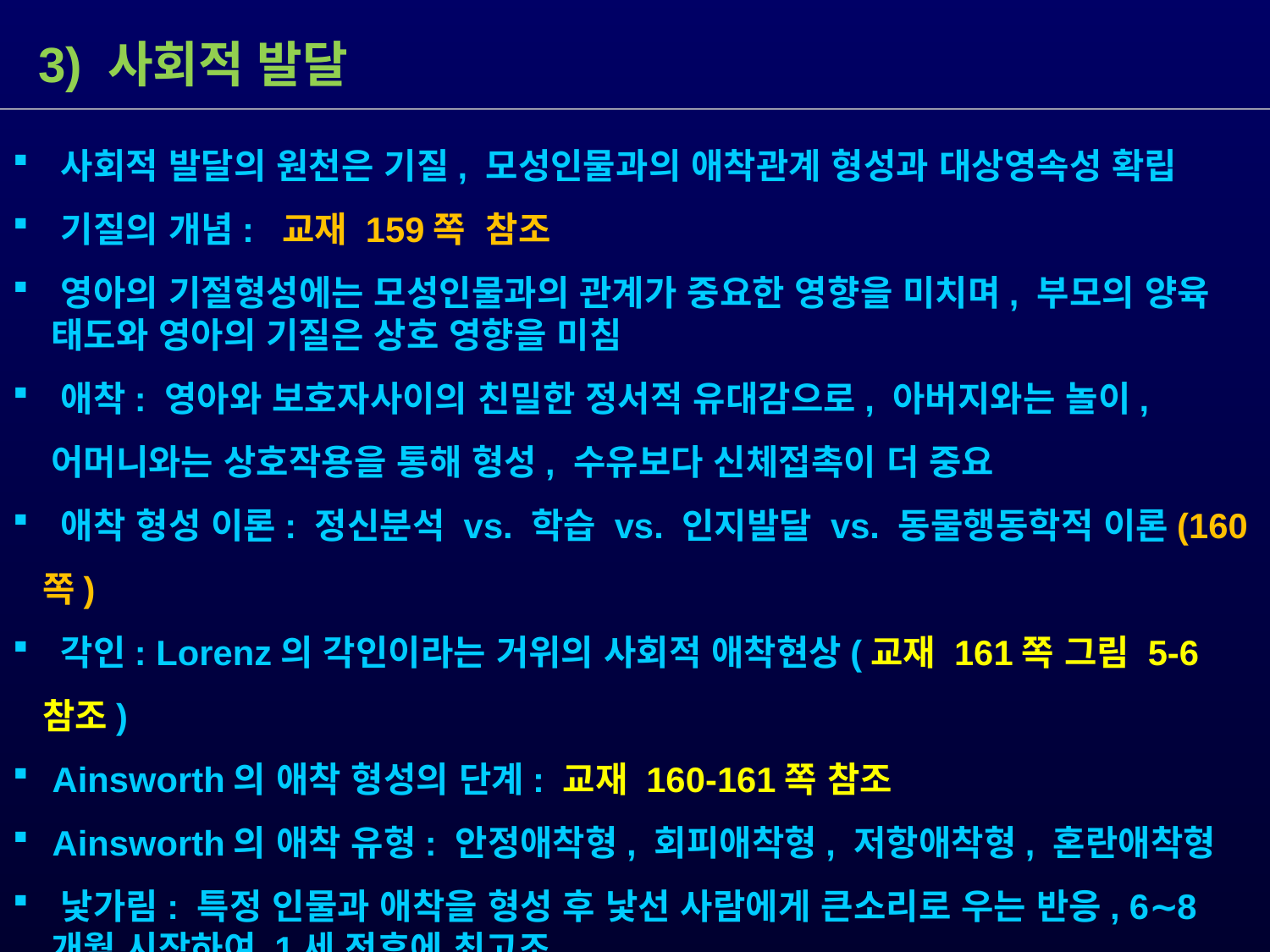

3) 사회적 발달

 사회적 발달의 원천은 기질, 모성인물과의 애착관계 형성과 대상영속성 확립
 기질의 개념:  교재 159쪽  참조
 영아의 기절형성에는 모성인물과의 관계가 중요한 영향을 미치며, 부모의 양육
   태도와 영아의 기질은 상호 영향을 미침
 애착: 영아와 보호자사이의 친밀한 정서적 유대감으로, 아버지와는 놀이,
   어머니와는 상호작용을 통해 형성, 수유보다 신체접촉이 더 중요
 애착 형성 이론: 정신분석 vs. 학습 vs. 인지발달 vs. 동물행동학적 이론(160쪽)
 각인: Lorenz의 각인이라는 거위의 사회적 애착현상(교재 161쪽 그림 5-6참조)
 Ainsworth의 애착 형성의 단계: 교재 160-161쪽 참조
 Ainsworth의 애착 유형: 안정애착형, 회피애착형, 저항애착형, 혼란애착형
 낯가림: 특정 인물과 애착을 형성 후 낯선 사람에게 큰소리로 우는 반응, 6∼8
   개월 시작하여 1세 전후에 최고조
 분리불안: 친숙한 사람과의 분리에서 오는 불안, 9개월부터 나타나며, 20∼24
   개월에 사라짐